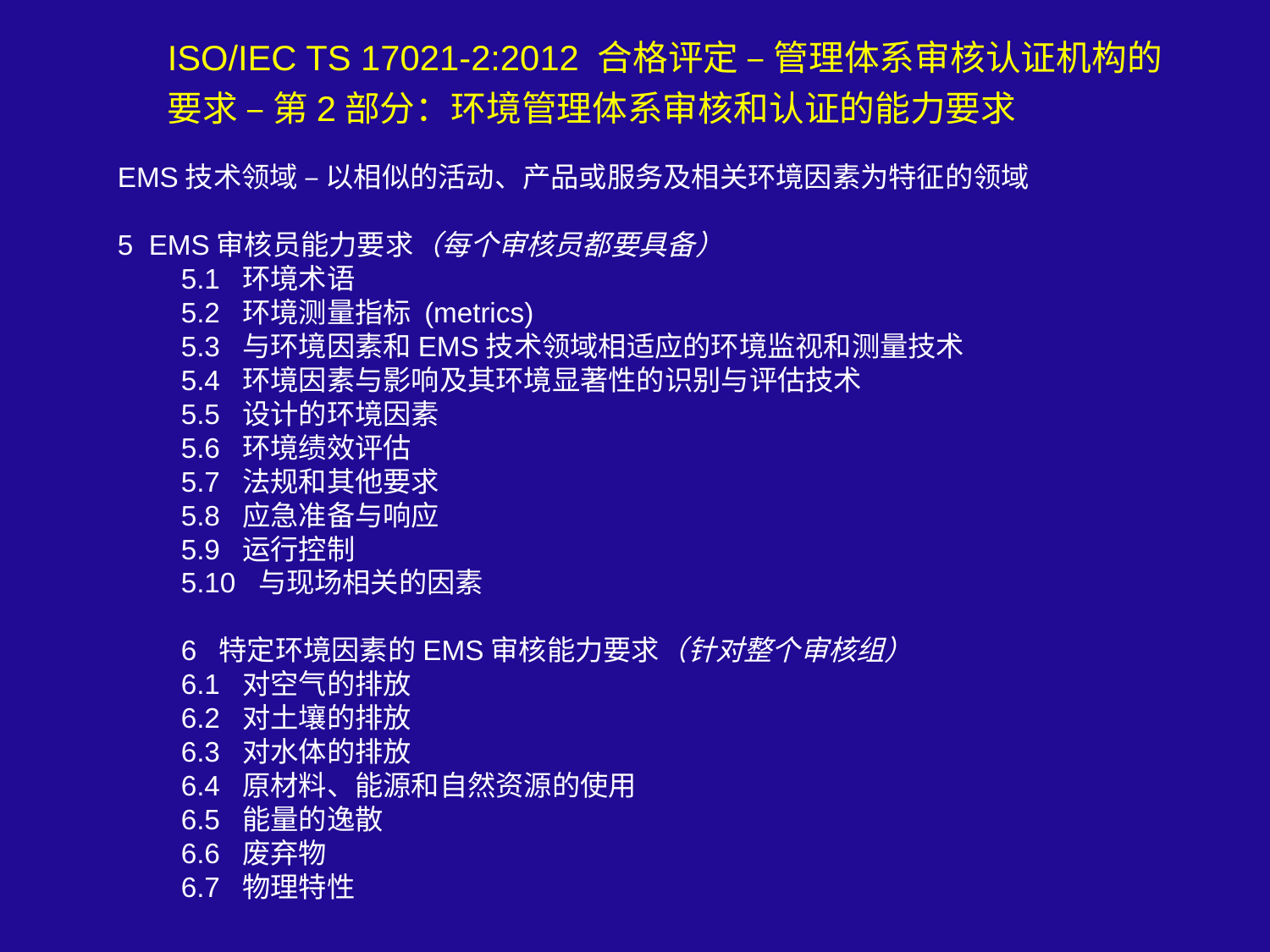

ISO/IEC TS 17021-2:2012 合格评定 – 管理体系审核认证机构的要求 – 第2部分：环境管理体系审核和认证的能力要求
EMS技术领域 – 以相似的活动、产品或服务及相关环境因素为特征的领域

5  EMS审核员能力要求（每个审核员都要具备）
5.1  环境术语
5.2  环境测量指标 (metrics)
5.3  与环境因素和EMS技术领域相适应的环境监视和测量技术
5.4  环境因素与影响及其环境显著性的识别与评估技术
5.5  设计的环境因素
5.6  环境绩效评估
5.7  法规和其他要求
5.8  应急准备与响应
5.9  运行控制
5.10  与现场相关的因素

6  特定环境因素的EMS审核能力要求（针对整个审核组）
6.1  对空气的排放
6.2  对土壤的排放
6.3  对水体的排放
6.4  原材料、能源和自然资源的使用
6.5  能量的逸散
6.6  废弃物
6.7  物理特性